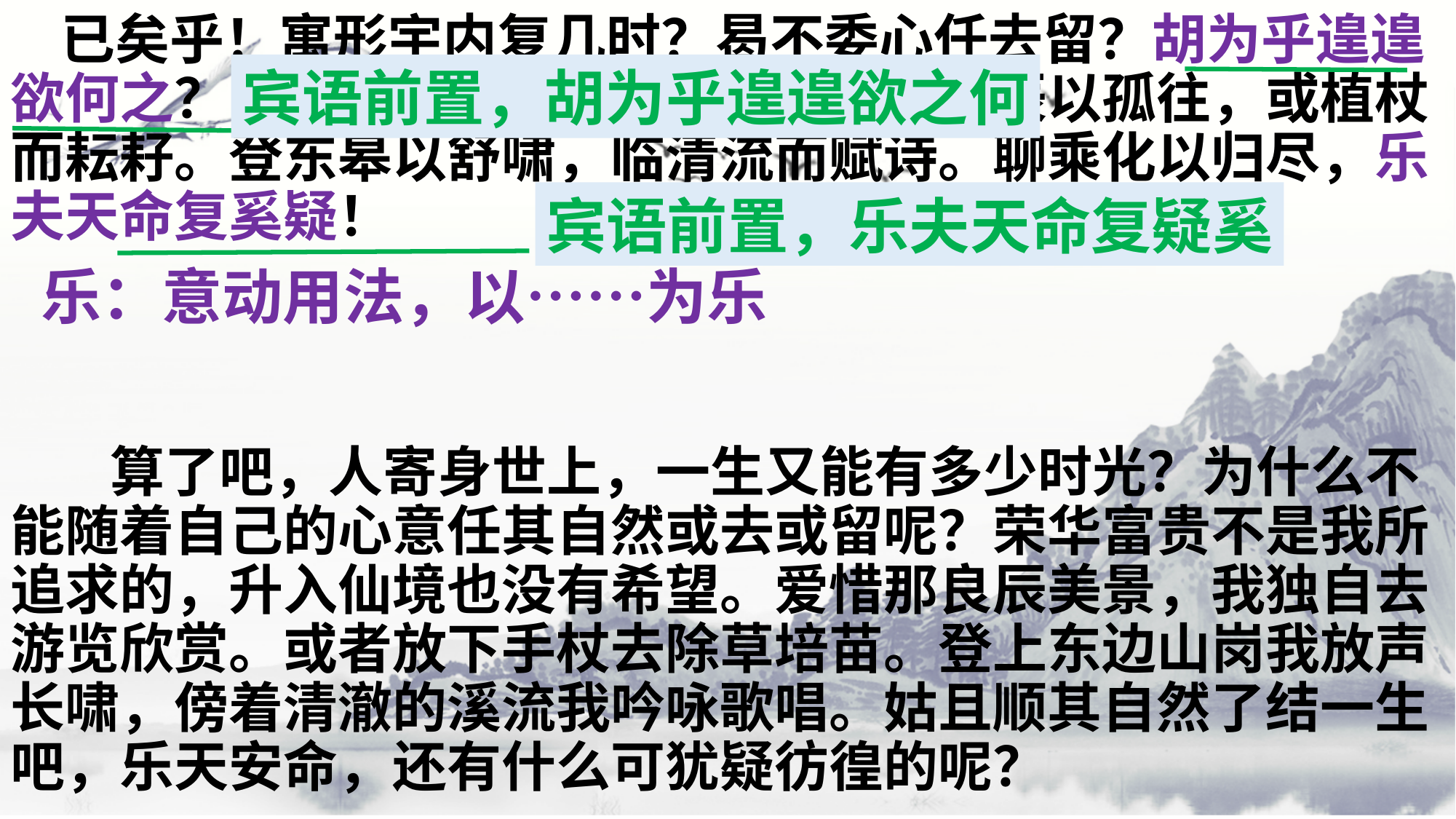

已矣乎！寓形宇内复几时？曷不委心任去留？胡为乎遑遑欲何之？富贵非吾愿，帝乡不可期。怀良辰以孤往，或植杖而耘耔。登东皋以舒啸，临清流而赋诗。聊乘化以归尽，乐夫天命复奚疑！

       算了吧，人寄身世上，一生又能有多少时光？为什么不能随着自己的心意任其自然或去或留呢？荣华富贵不是我所追求的，升入仙境也没有希望。爱惜那良辰美景，我独自去游览欣赏。或者放下手杖去除草培苗。登上东边山岗我放声长啸，傍着清澈的溪流我吟咏歌唱。姑且顺其自然了结一生吧，乐天安命，还有什么可犹疑彷徨的呢？
宾语前置，胡为乎遑遑欲之何
宾语前置，乐夫天命复疑奚
乐：意动用法，以……为乐